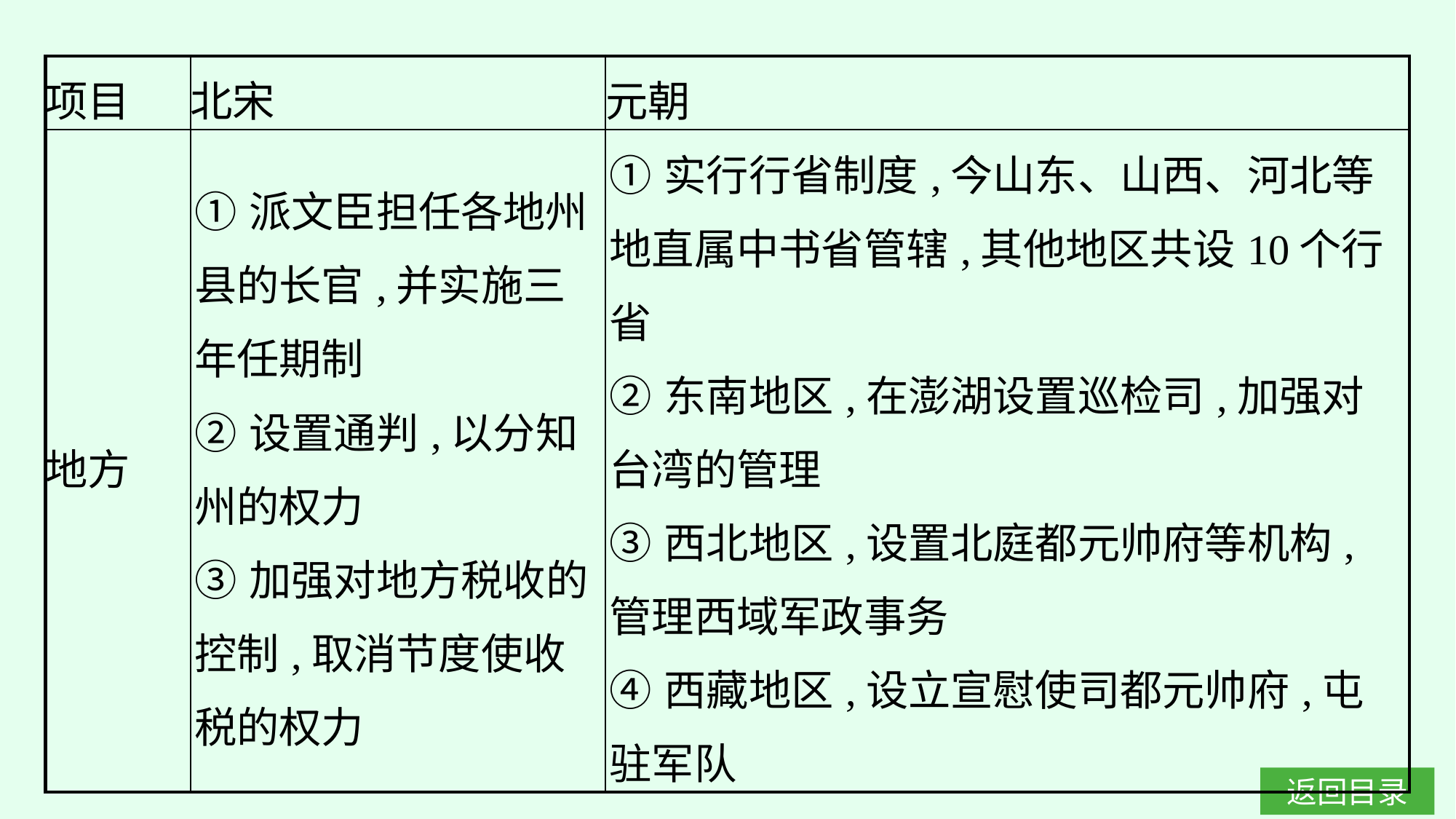

| 项目 | 北宋 | 元朝 |
| --- | --- | --- |
| 地方 | ①派文臣担任各地州县的长官,并实施三年任期制 ②设置通判,以分知州的权力 ③加强对地方税收的控制,取消节度使收税的权力 | ①实行行省制度,今山东、山西、河北等地直属中书省管辖,其他地区共设10个行省 ②东南地区,在澎湖设置巡检司,加强对台湾的管理 ③西北地区,设置北庭都元帅府等机构,管理西域军政事务 ④西藏地区,设立宣慰使司都元帅府,屯驻军队 |